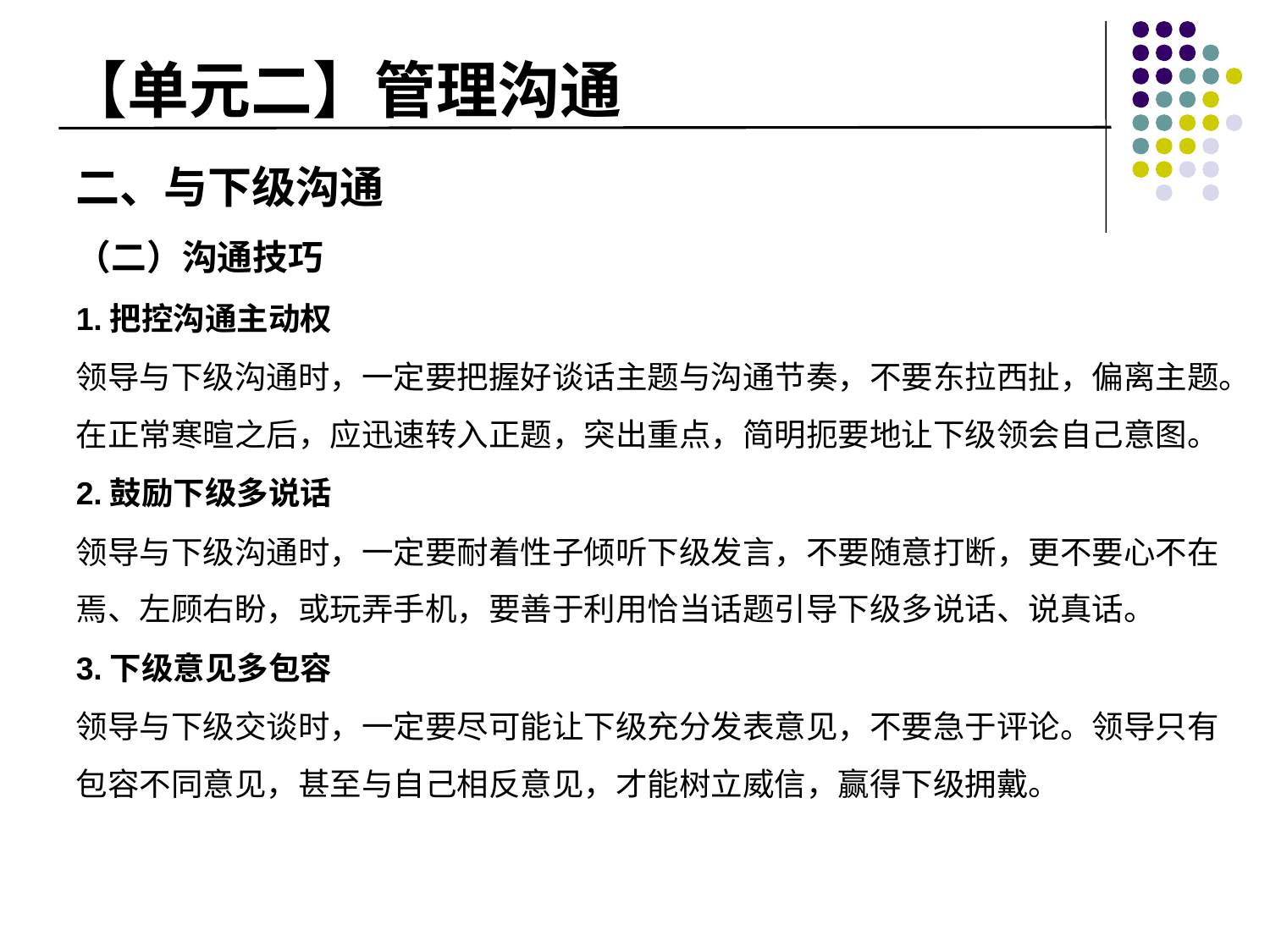

# 【单元二】管理沟通
二、与下级沟通
（二）沟通技巧
1.把控沟通主动权
领导与下级沟通时，一定要把握好谈话主题与沟通节奏，不要东拉西扯，偏离主题。在正常寒暄之后，应迅速转入正题，突出重点，简明扼要地让下级领会自己意图。
2.鼓励下级多说话
领导与下级沟通时，一定要耐着性子倾听下级发言，不要随意打断，更不要心不在焉、左顾右盼，或玩弄手机，要善于利用恰当话题引导下级多说话、说真话。
3.下级意见多包容
领导与下级交谈时，一定要尽可能让下级充分发表意见，不要急于评论。领导只有包容不同意见，甚至与自己相反意见，才能树立威信，赢得下级拥戴。